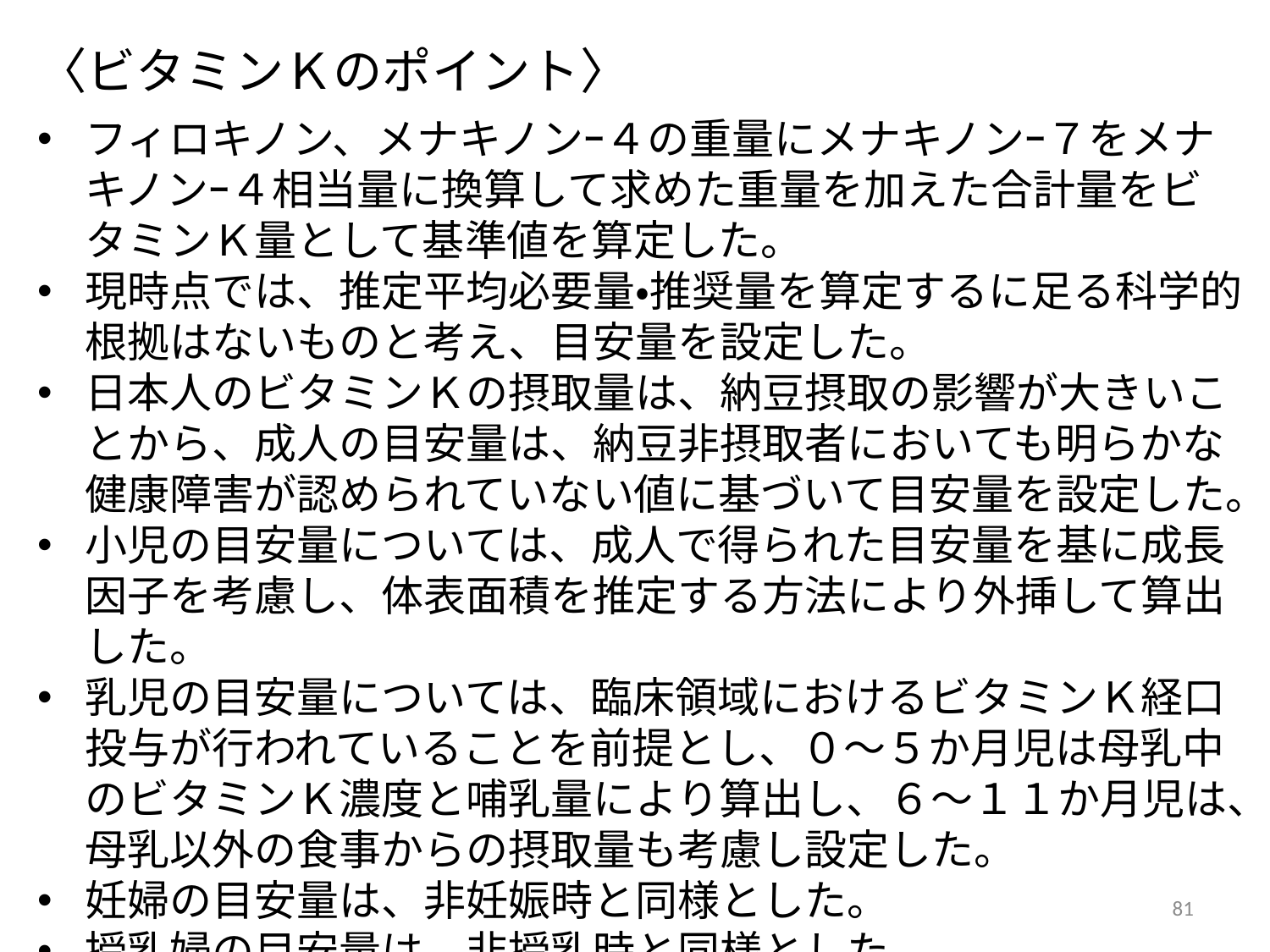

〈ビタミンＫのポイント〉

フィロキノン、メナキノンｰ４の重量にメナキノンｰ７をメナキノンｰ４相当量に換算して求めた重量を加えた合計量をビタミンＫ量として基準値を算定した。
現時点では、推定平均必要量・推奨量を算定するに足る科学的根拠はないものと考え、目安量を設定した。
日本人のビタミンＫの摂取量は、納豆摂取の影響が大きいことから、成人の目安量は、納豆非摂取者においても明らかな健康障害が認められていない値に基づいて目安量を設定した。
小児の目安量については、成人で得られた目安量を基に成長因子を考慮し、体表面積を推定する方法により外挿して算出した。
乳児の目安量については、臨床領域におけるビタミンＫ経口投与が行われていることを前提とし、０～５か月児は母乳中のビタミンＫ濃度と哺乳量により算出し、６～１１か月児は、母乳以外の食事からの摂取量も考慮し設定した。
妊婦の目安量は、非妊娠時と同様とした。
授乳婦の目安量は、非授乳時と同様とした。

81